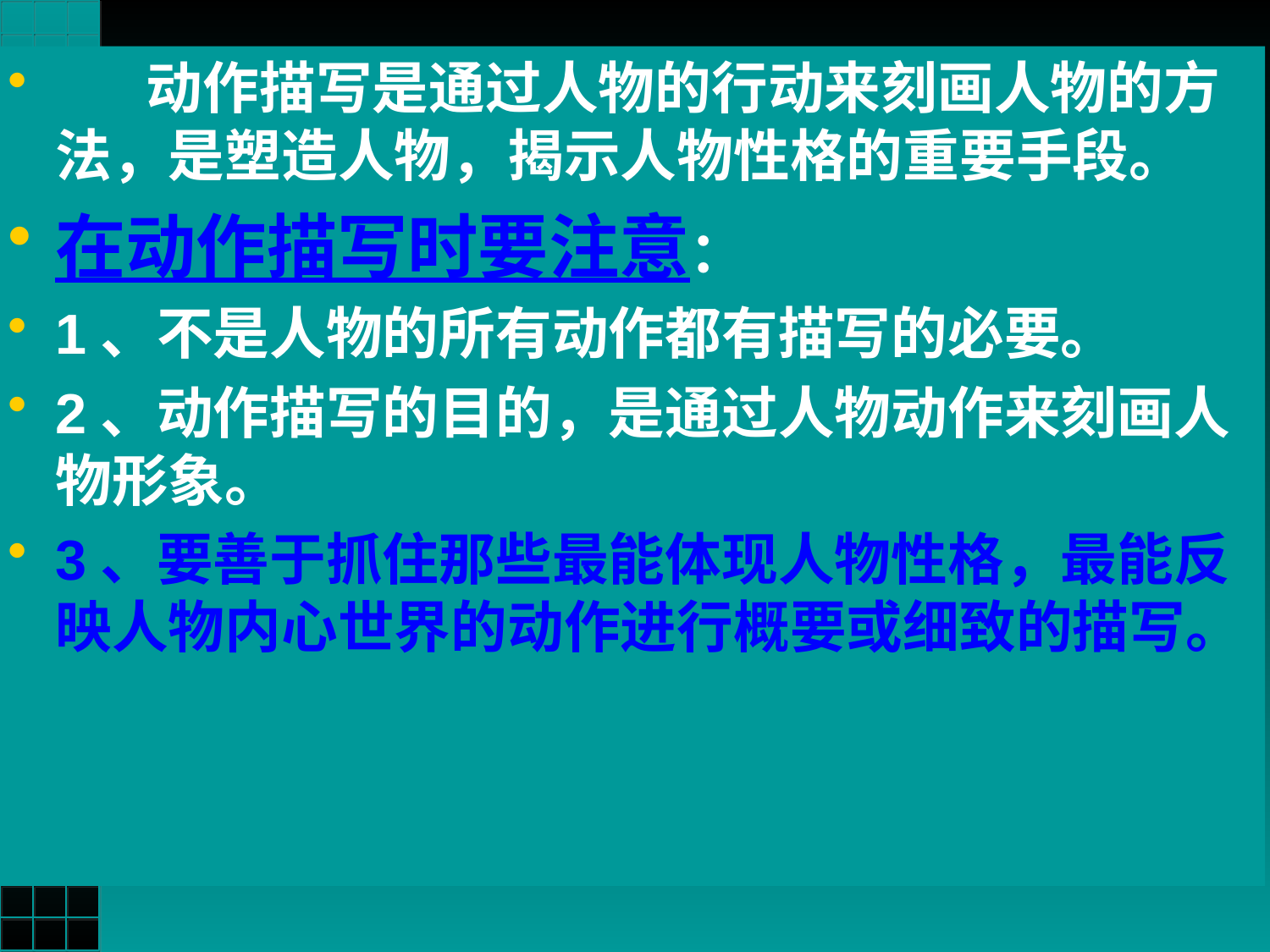

动作描写是通过人物的行动来刻画人物的方法，是塑造人物，揭示人物性格的重要手段。
在动作描写时要注意：
1、不是人物的所有动作都有描写的必要。
2、动作描写的目的，是通过人物动作来刻画人物形象。
3、要善于抓住那些最能体现人物性格，最能反映人物内心世界的动作进行概要或细致的描写。